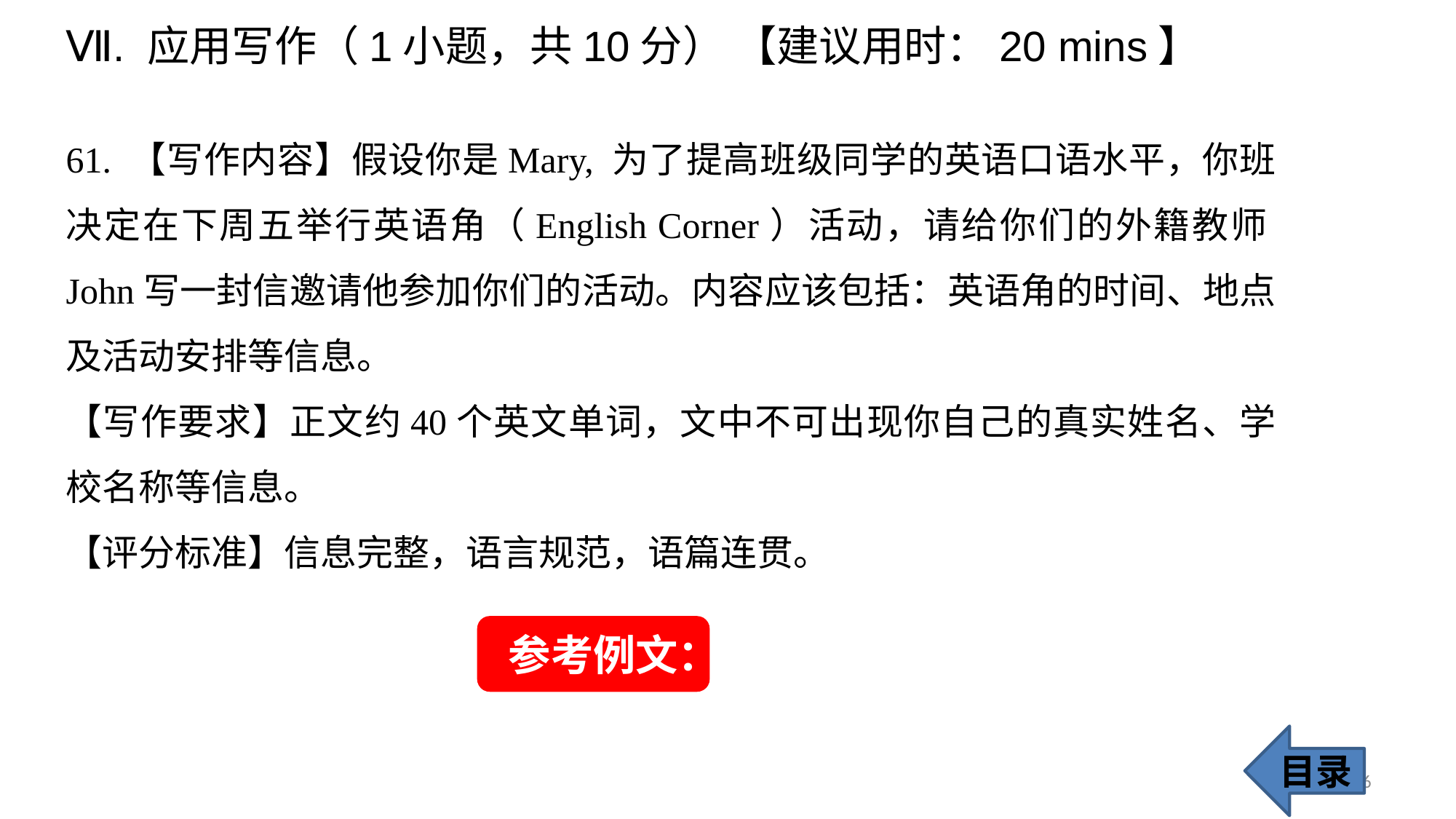

Ⅶ. 应用写作（1小题，共10分） 【建议用时：20 mins】
61. 【写作内容】假设你是Mary, 为了提高班级同学的英语口语水平，你班决定在下周五举行英语角（English Corner）活动，请给你们的外籍教师John写一封信邀请他参加你们的活动。内容应该包括：英语角的时间、地点及活动安排等信息。
【写作要求】正文约40个英文单词，文中不可出现你自己的真实姓名、学校名称等信息。
【评分标准】信息完整，语言规范，语篇连贯。
参考例文：
目录
56